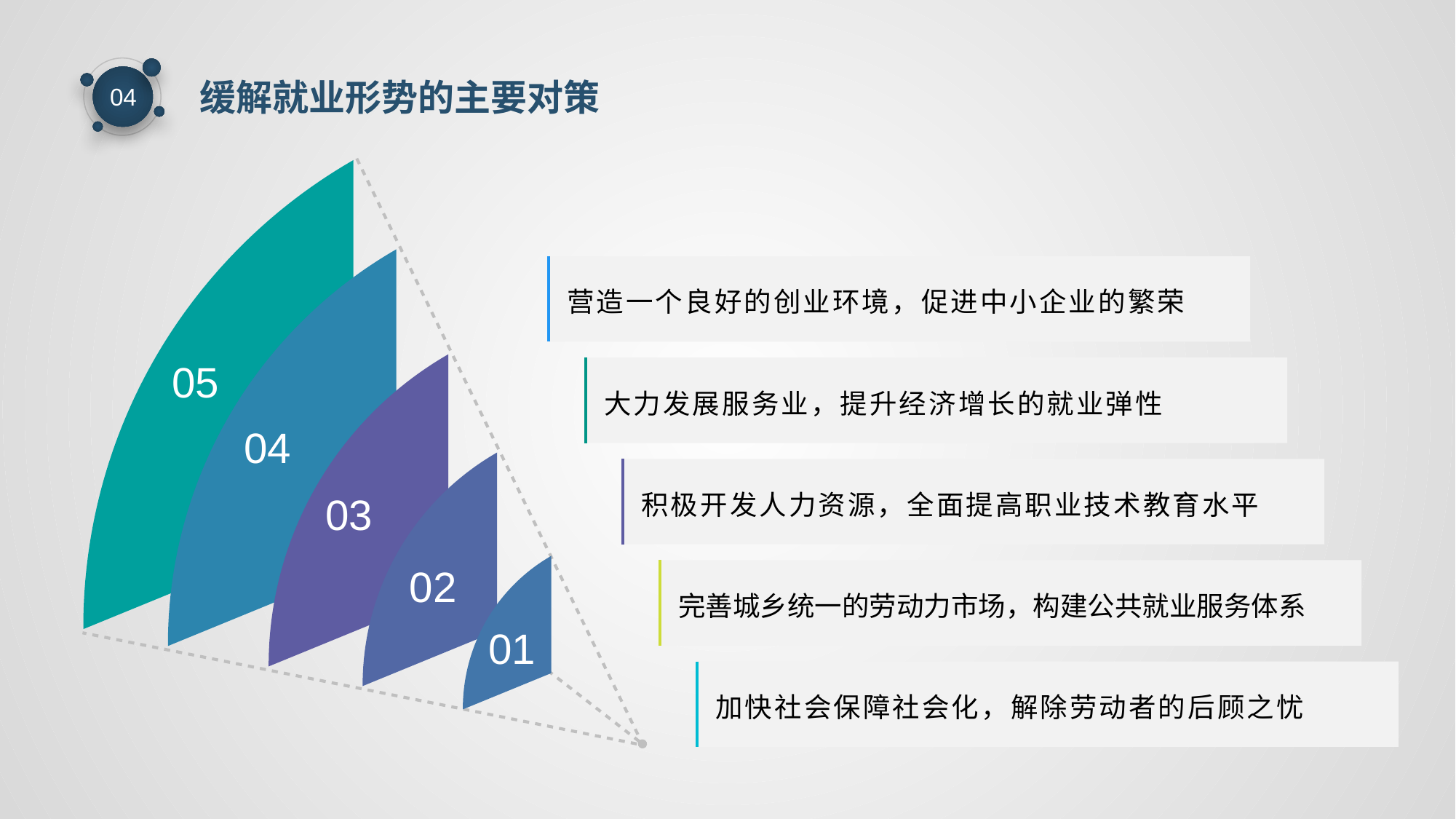

缓解就业形势的主要对策
04

营造一个良好的创业环境，促进中小企业的繁荣
05

大力发展服务业，提升经济增长的就业弹性
04

积极开发人力资源，全面提高职业技术教育水平
03
02

完善城乡统一的劳动力市场，构建公共就业服务体系
01

加快社会保障社会化，解除劳动者的后顾之忧